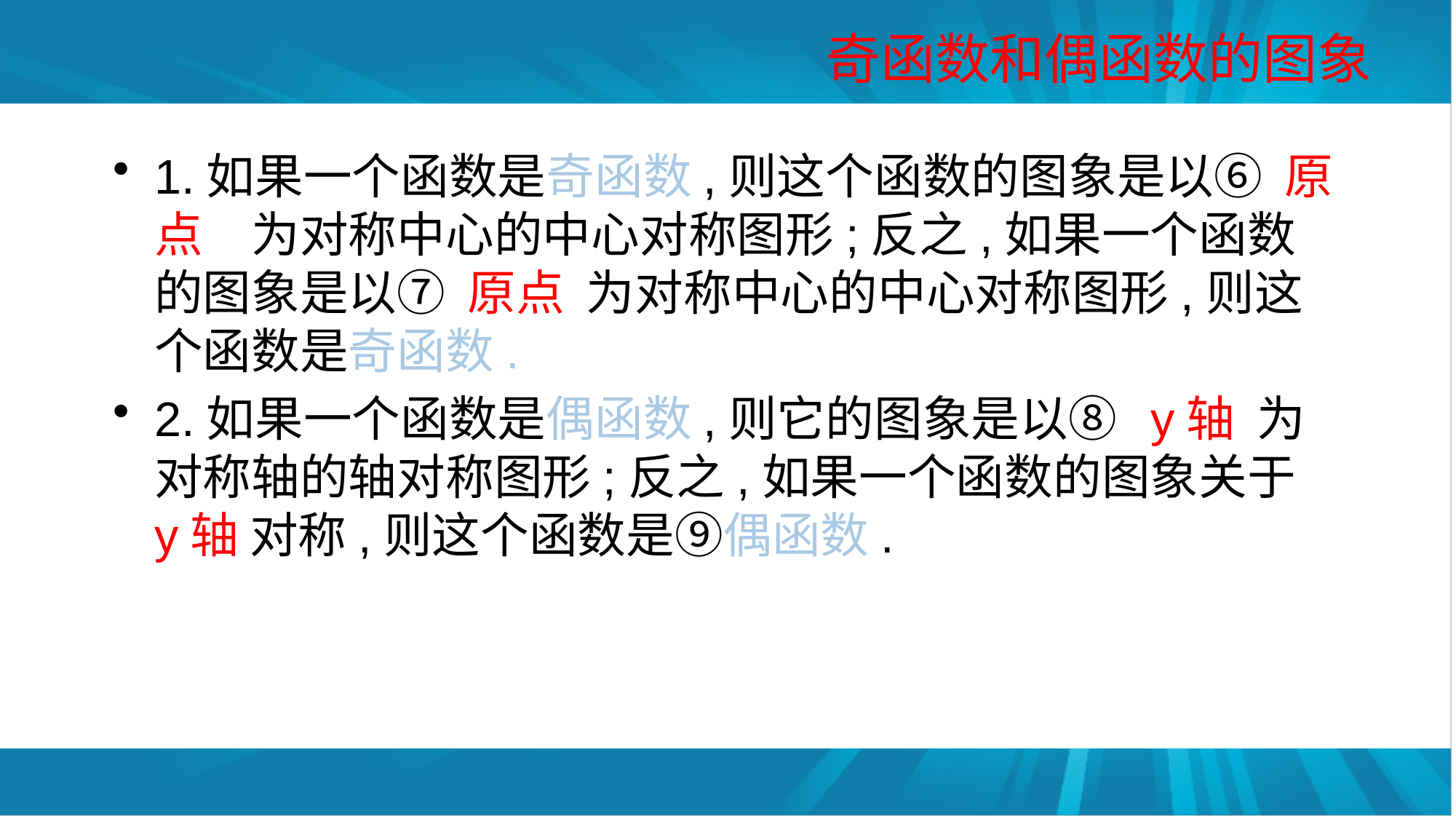

# 奇函数和偶函数的图象
1.如果一个函数是奇函数,则这个函数的图象是以⑥  原点　为对称中心的中心对称图形;反之,如果一个函数的图象是以⑦  原点  为对称中心的中心对称图形,则这个函数是奇函数.
2.如果一个函数是偶函数,则它的图象是以⑧  y轴  为对称轴的轴对称图形;反之,如果一个函数的图象关于 y轴 对称,则这个函数是⑨偶函数.